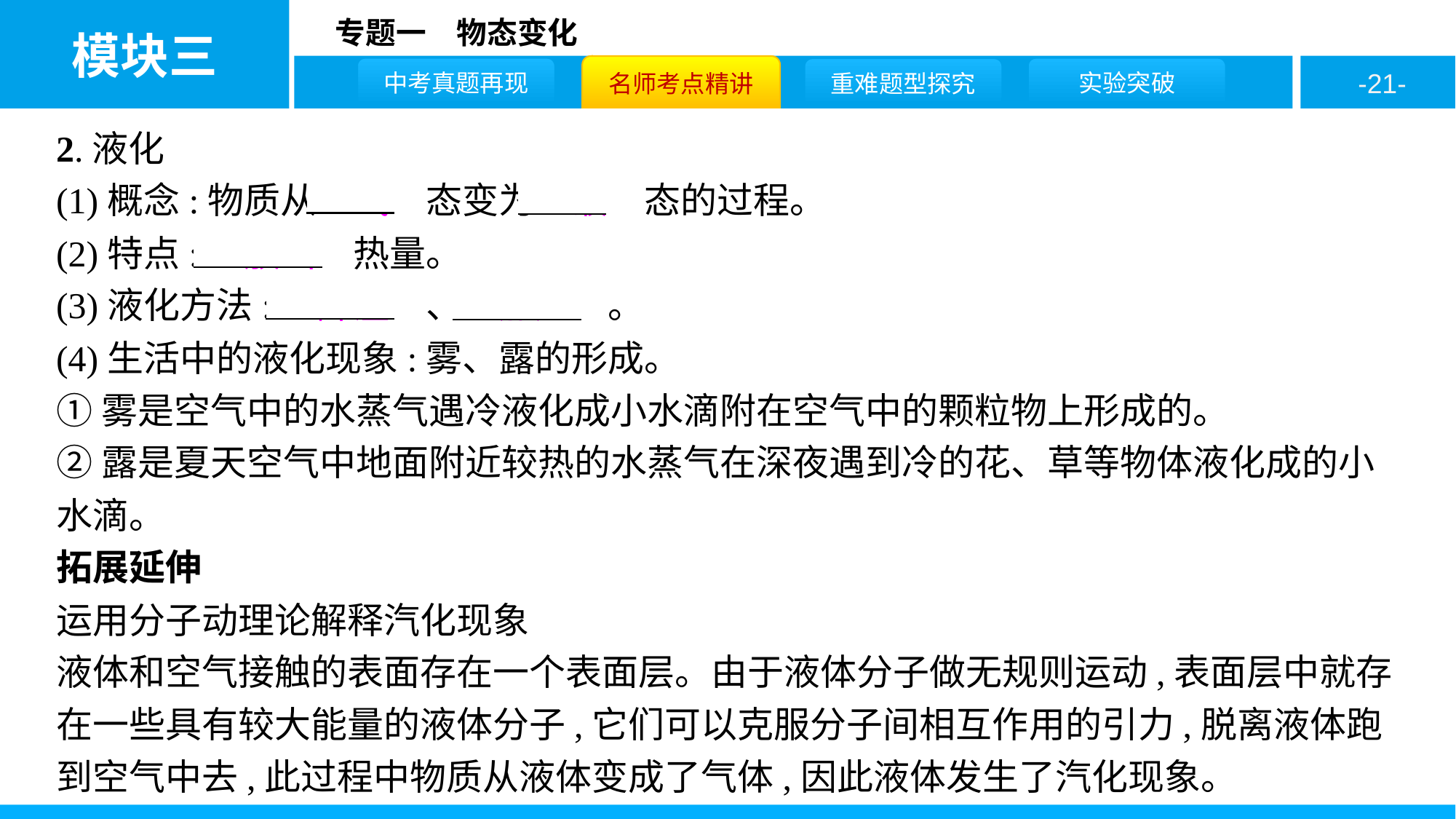

2.液化
(1)概念:物质从　气　态变为　液　态的过程。
(2)特点:　放出　热量。
(3)液化方法:　降温　、　加压　。
(4)生活中的液化现象:雾、露的形成。
①雾是空气中的水蒸气遇冷液化成小水滴附在空气中的颗粒物上形成的。
②露是夏天空气中地面附近较热的水蒸气在深夜遇到冷的花、草等物体液化成的小水滴。
拓展延伸
运用分子动理论解释汽化现象
液体和空气接触的表面存在一个表面层。由于液体分子做无规则运动,表面层中就存在一些具有较大能量的液体分子,它们可以克服分子间相互作用的引力,脱离液体跑到空气中去,此过程中物质从液体变成了气体,因此液体发生了汽化现象。